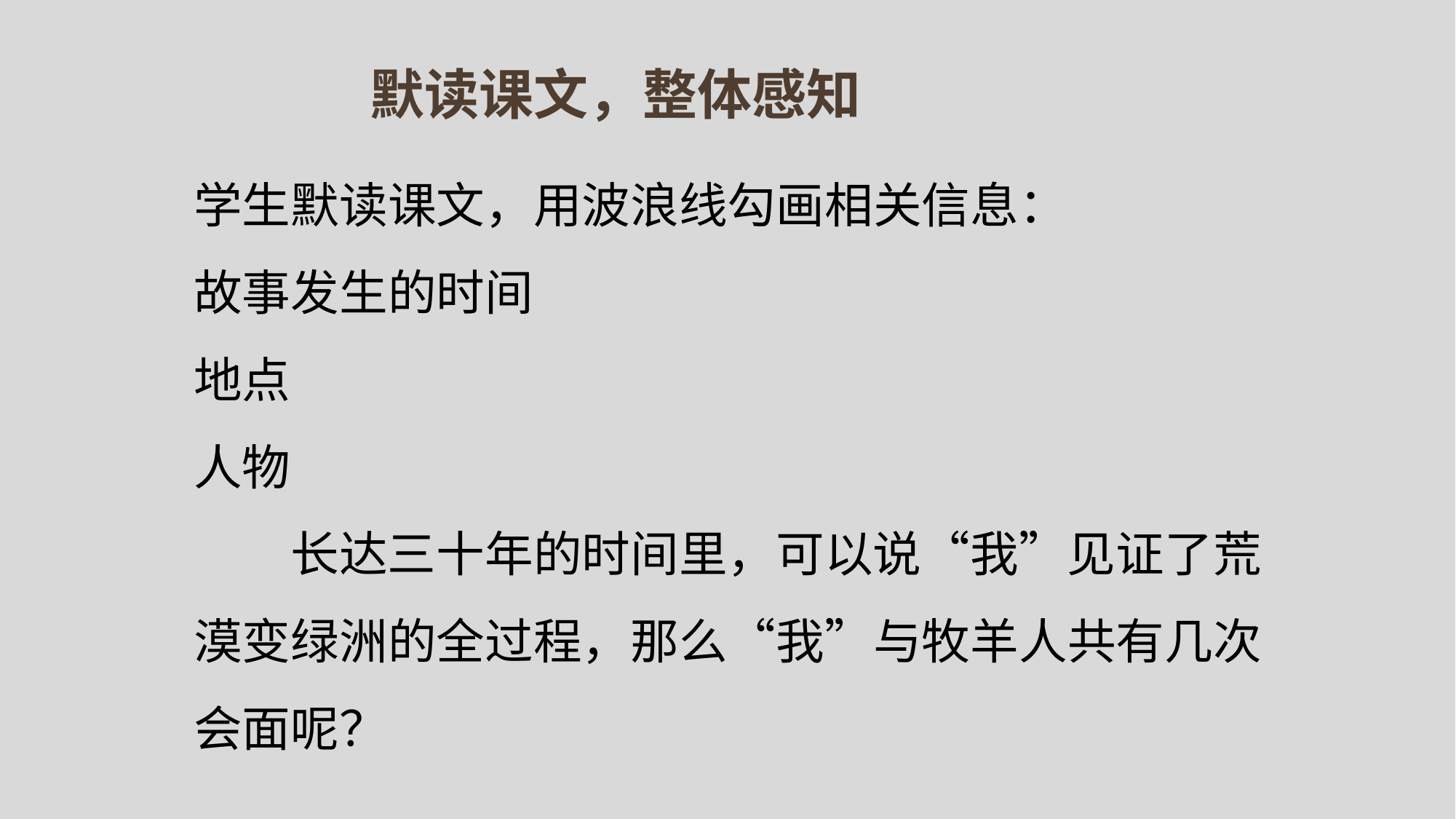

默读课文，整体感知
学生默读课文，用波浪线勾画相关信息：
故事发生的时间
地点
人物
长达三十年的时间里，可以说“我”见证了荒漠变绿洲的全过程，那么“我”与牧羊人共有几次会面呢？